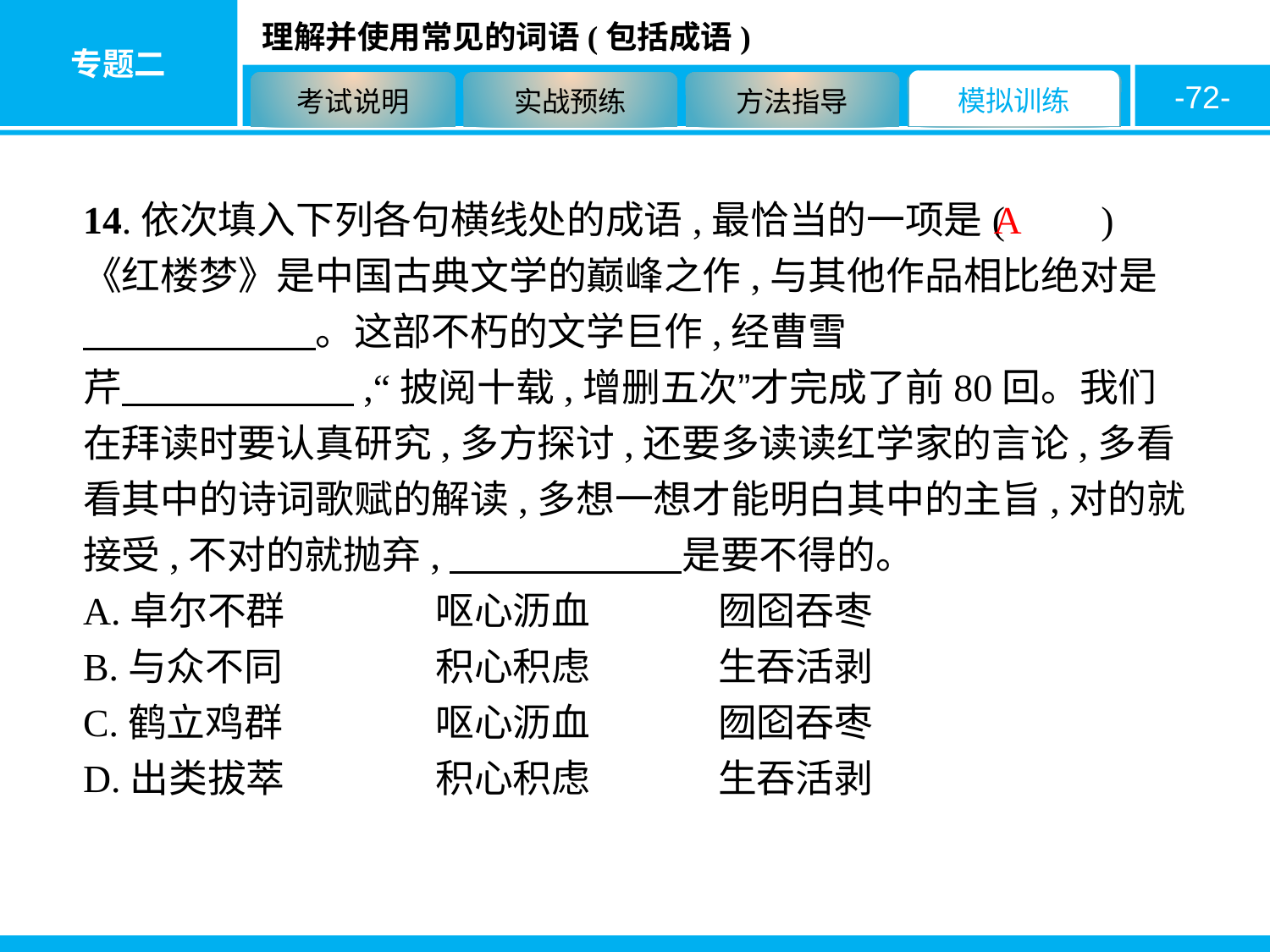

-72-
14.依次填入下列各句横线处的成语,最恰当的一项是(　　)
《红楼梦》是中国古典文学的巅峰之作,与其他作品相比绝对是　　　　　　。这部不朽的文学巨作,经曹雪芹　　　　　　,“披阅十载,增删五次”才完成了前80回。我们在拜读时要认真研究,多方探讨,还要多读读红学家的言论,多看看其中的诗词歌赋的解读,多想一想才能明白其中的主旨,对的就接受,不对的就抛弃,　　　　　　是要不得的。
A.卓尔不群　		呕心沥血　　	囫囵吞枣
B.与众不同　　	积心积虑　　	生吞活剥
C.鹤立鸡群　　	呕心沥血　　	囫囵吞枣
D.出类拔萃　　	积心积虑　　	生吞活剥
A